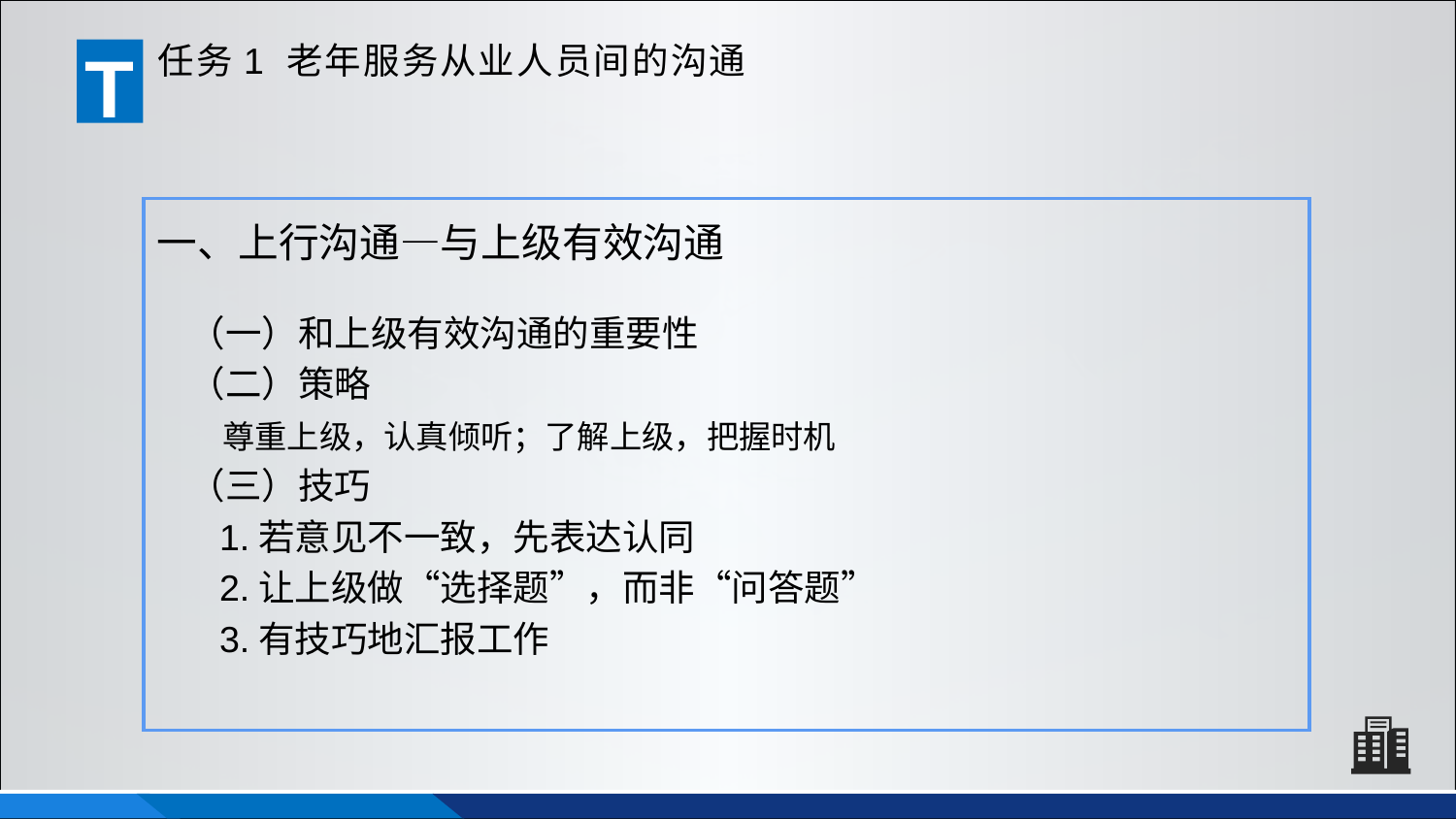

T
任务1 老年服务从业人员间的沟通

一、上行沟通—与上级有效沟通
（一）和上级有效沟通的重要性
（二）策略
   尊重上级，认真倾听；了解上级，把握时机
（三）技巧
   1.若意见不一致，先表达认同
   2.让上级做“选择题”，而非“问答题”
   3.有技巧地汇报工作